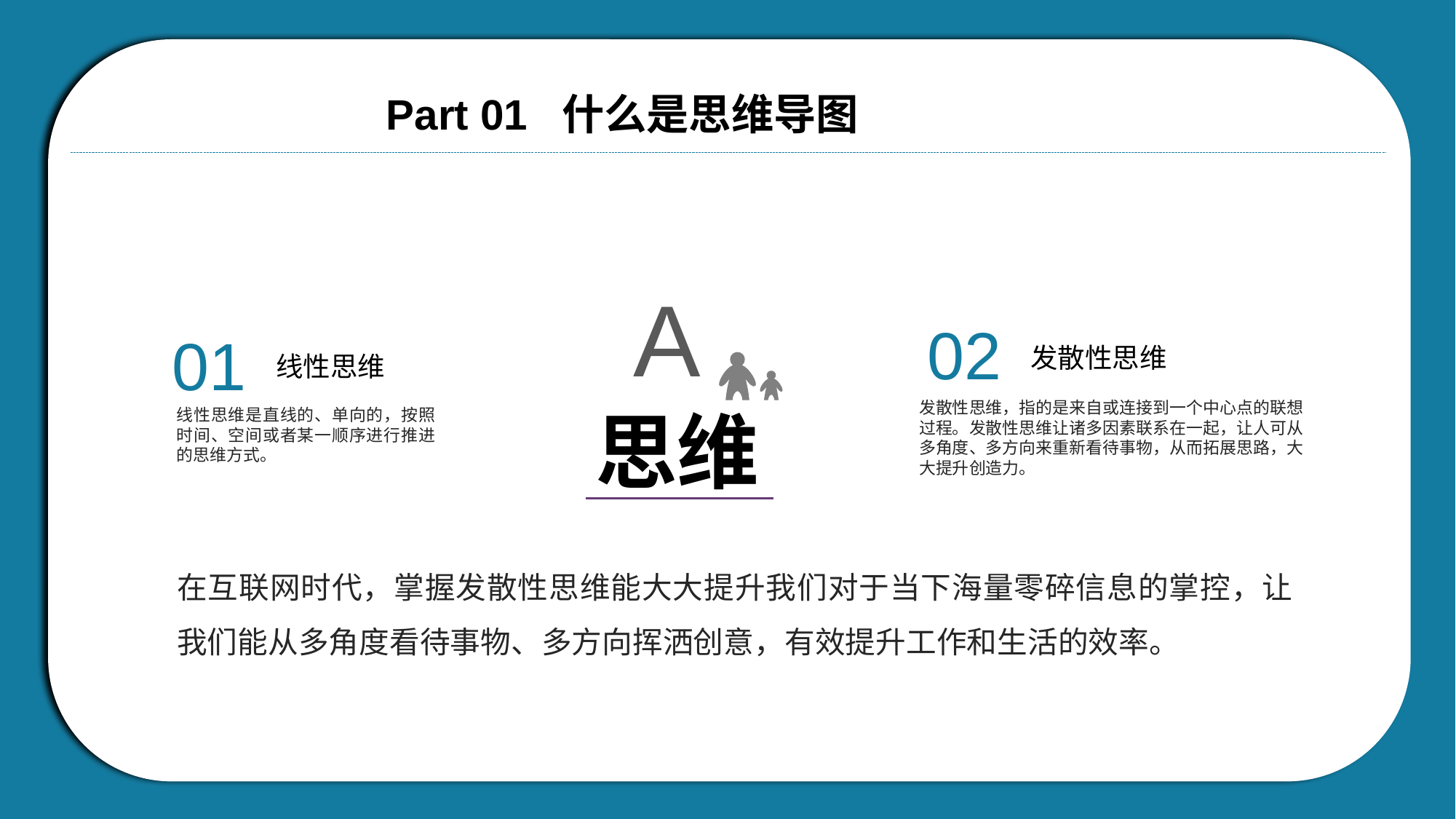

Part 01  什么是思维导图
A

思维
02
发散性思维
发散性思维，指的是来自或连接到一个中心点的联想过程。发散性思维让诸多因素联系在一起，让人可从多角度、多方向来重新看待事物，从而拓展思路，大大提升创造力。
01
线性思维
线性思维是直线的、单向的，按照时间、空间或者某一顺序进行推进的思维方式。
在互联网时代，掌握发散性思维能大大提升我们对于当下海量零碎信息的掌控，让我们能从多角度看待事物、多方向挥洒创意，有效提升工作和生活的效率。